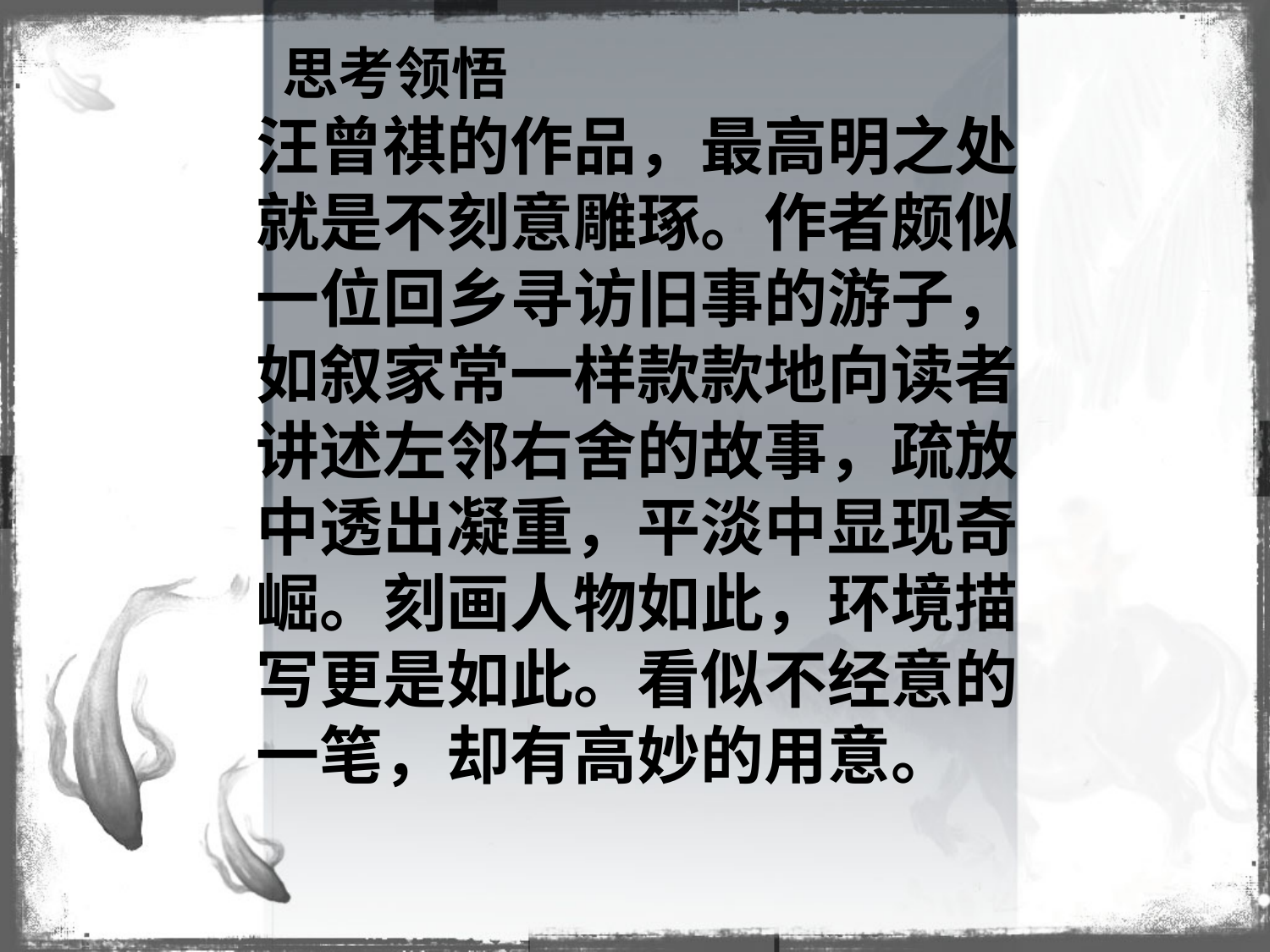

思考领悟
汪曾祺的作品，最高明之处就是不刻意雕琢。作者颇似一位回乡寻访旧事的游子，如叙家常一样款款地向读者讲述左邻右舍的故事，疏放中透出凝重，平淡中显现奇崛。刻画人物如此，环境描写更是如此。看似不经意的一笔，却有高妙的用意。